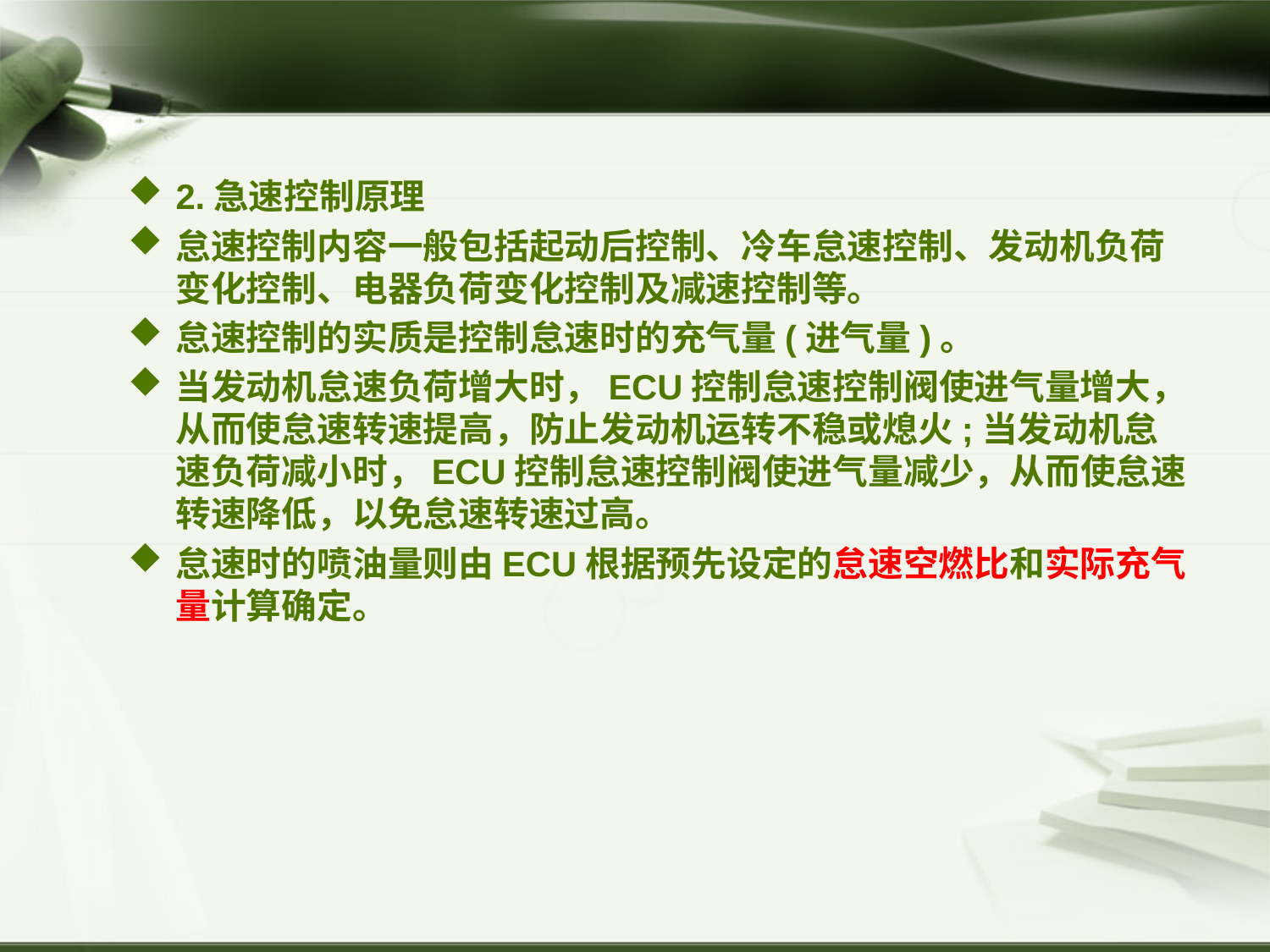

2.急速控制原理
怠速控制内容一般包括起动后控制、冷车怠速控制、发动机负荷变化控制、电器负荷变化控制及减速控制等。
怠速控制的实质是控制怠速时的充气量(进气量)。
当发动机怠速负荷增大时，ECU控制怠速控制阀使进气量增大，从而使怠速转速提高，防止发动机运转不稳或熄火;当发动机怠速负荷减小时，ECU控制怠速控制阀使进气量减少，从而使怠速转速降低，以免怠速转速过高。
怠速时的喷油量则由ECU根据预先设定的怠速空燃比和实际充气量计算确定。